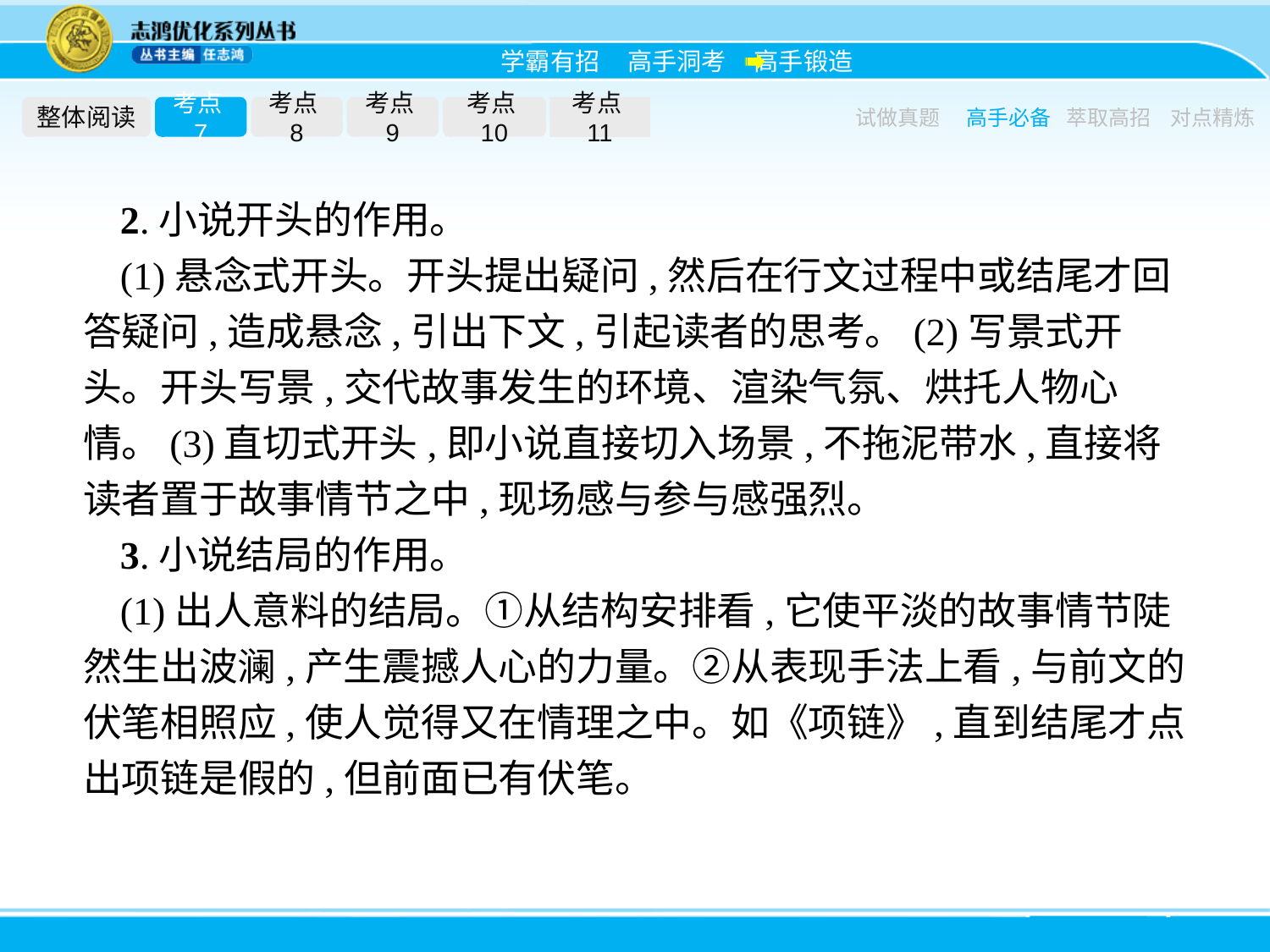

整体阅读
考点7
考点8
考点9
考点10
考点11
试做真题
高手必备
萃取高招
对点精炼
2.小说开头的作用。
(1)悬念式开头。开头提出疑问,然后在行文过程中或结尾才回答疑问,造成悬念,引出下文,引起读者的思考。(2)写景式开头。开头写景,交代故事发生的环境、渲染气氛、烘托人物心情。(3)直切式开头,即小说直接切入场景,不拖泥带水,直接将读者置于故事情节之中,现场感与参与感强烈。
3.小说结局的作用。
(1)出人意料的结局。①从结构安排看,它使平淡的故事情节陡然生出波澜,产生震撼人心的力量。②从表现手法上看,与前文的伏笔相照应,使人觉得又在情理之中。如《项链》,直到结尾才点出项链是假的,但前面已有伏笔。